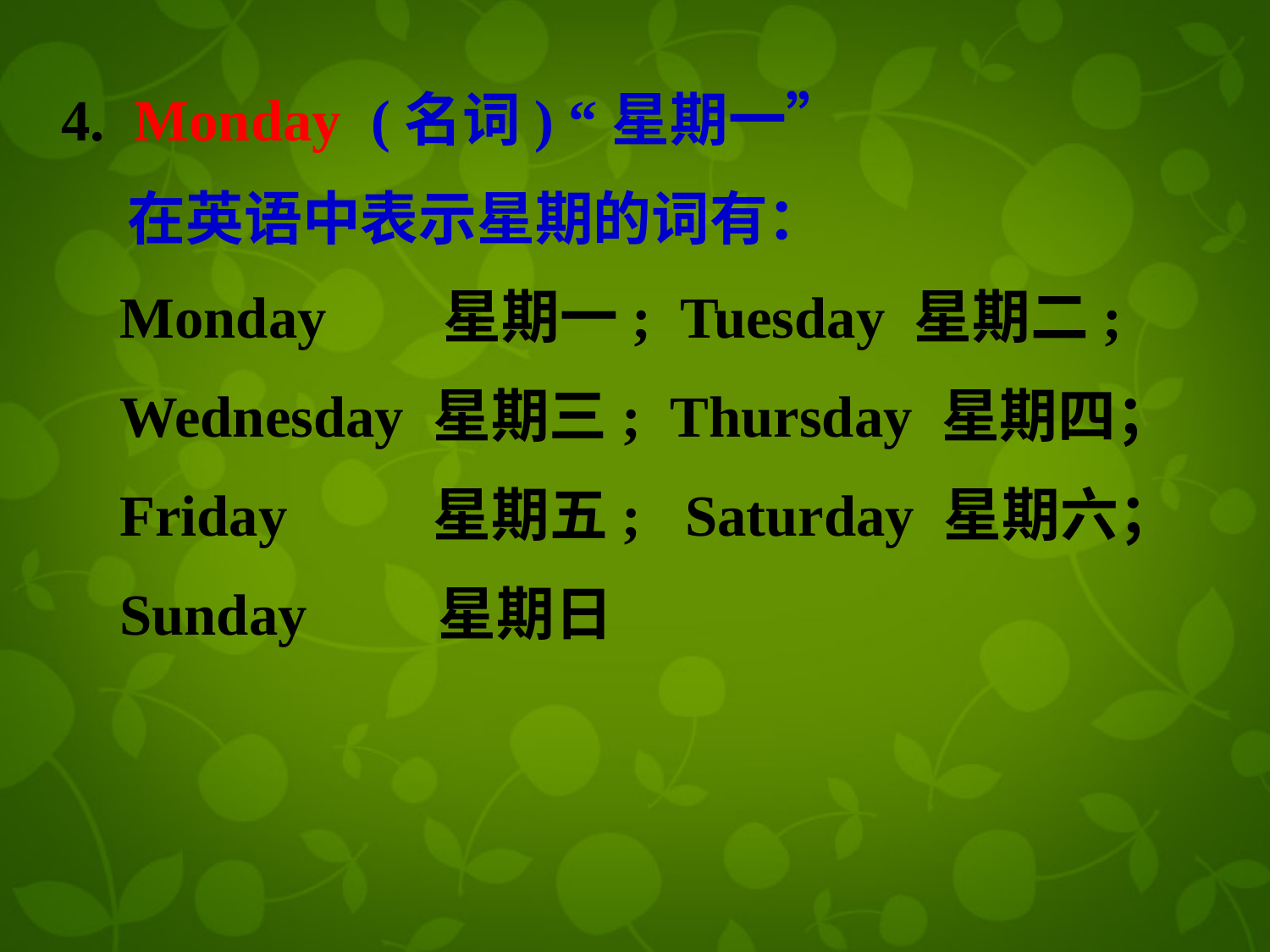

4.  Monday  (名词) “星期一”
    在英语中表示星期的词有：
    Monday       星期一;  Tuesday 星期二;
    Wednesday 星期三;  Thursday 星期四；
    Friday         星期五;   Saturday 星期六；
    Sunday        星期日